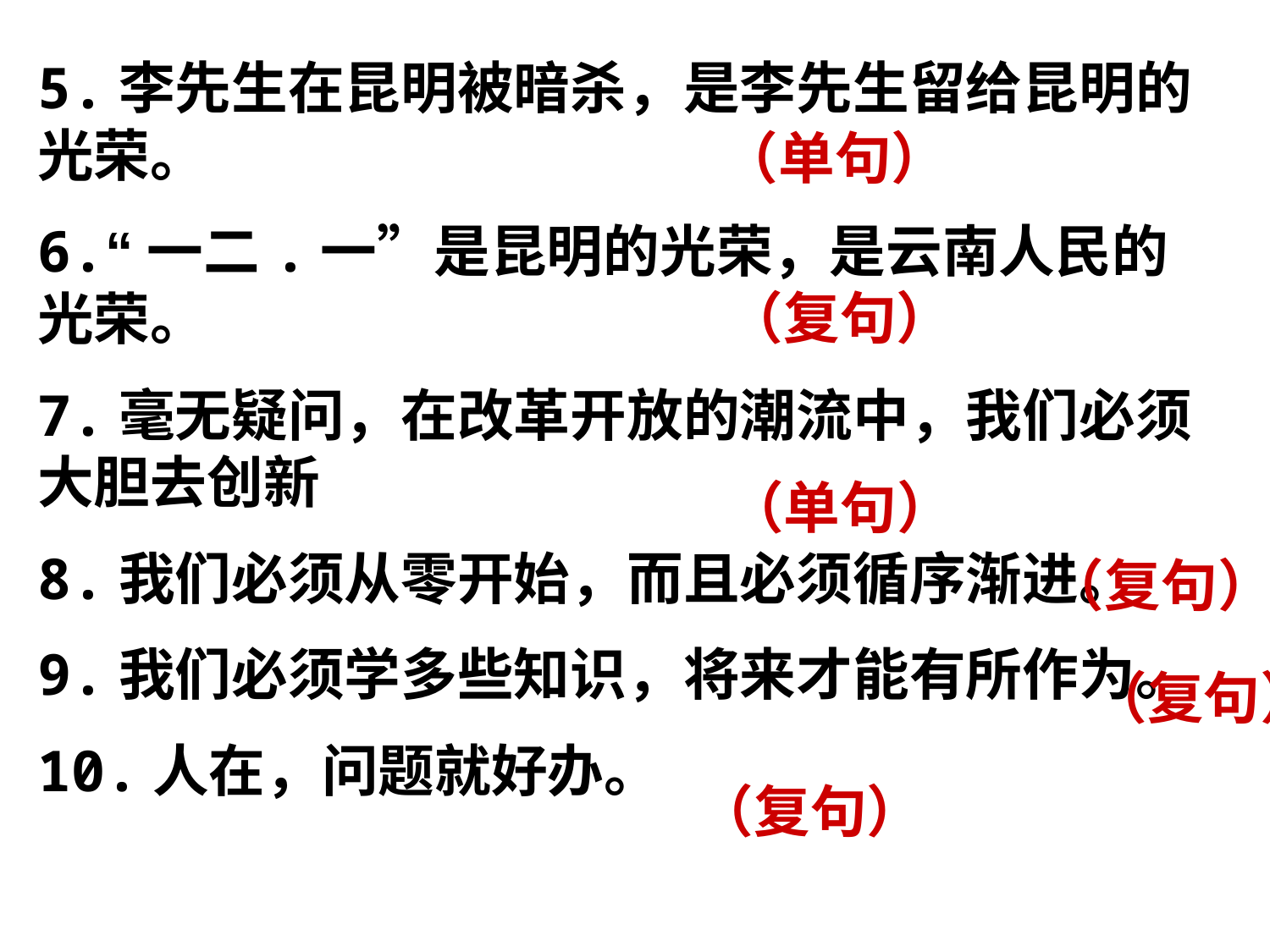

5.李先生在昆明被暗杀，是李先生留给昆明的光荣。
6.“一二.一”是昆明的光荣，是云南人民的光荣。
7.毫无疑问，在改革开放的潮流中，我们必须大胆去创新
8.我们必须从零开始，而且必须循序渐进。
9.我们必须学多些知识，将来才能有所作为。
10.人在，问题就好办。
（单句）
（复句）
（单句）

（复句）

（复句）

（复句）